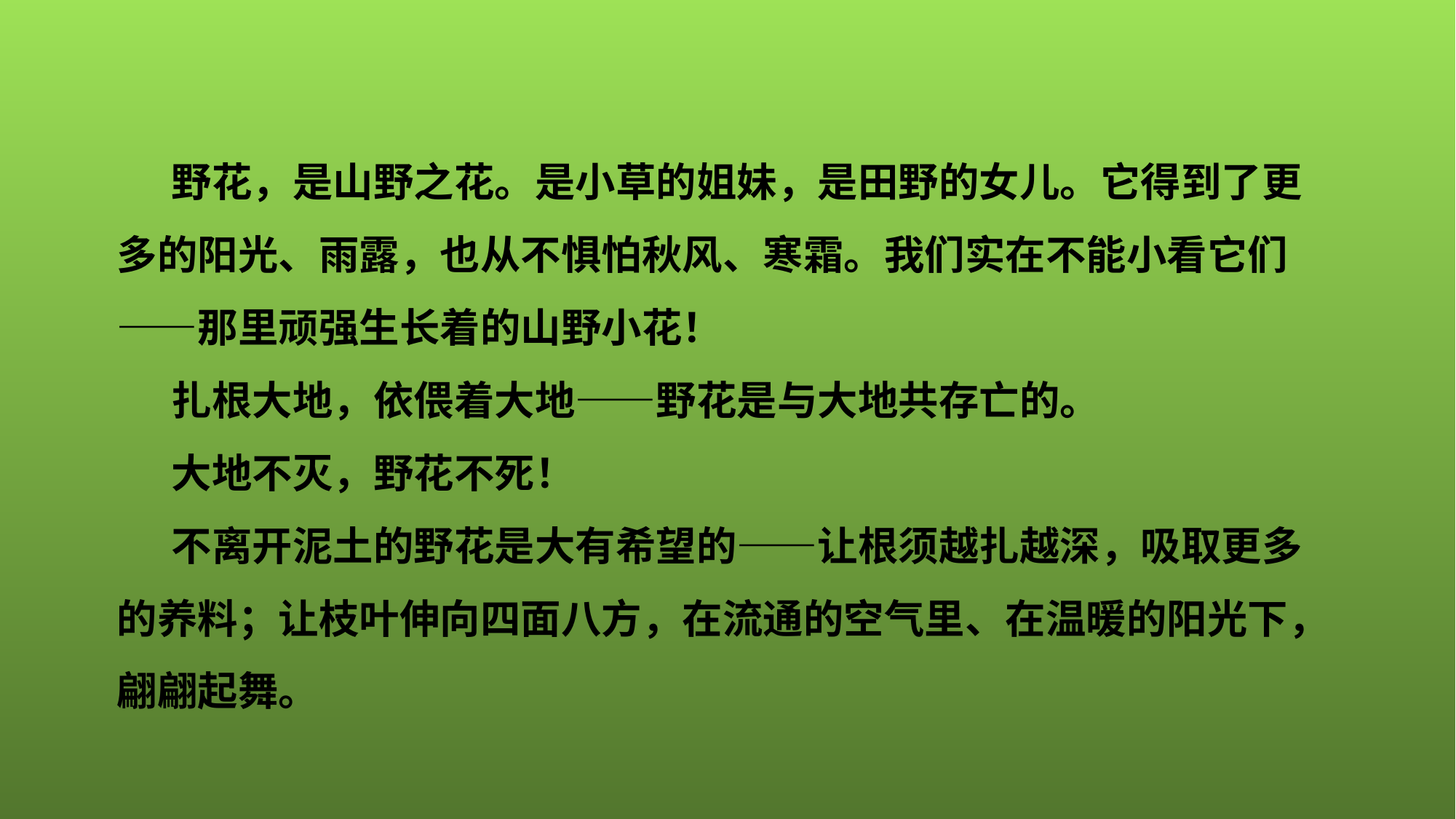

野花，是山野之花。是小草的姐妹，是田野的女儿。它得到了更多的阳光、雨露，也从不惧怕秋风、寒霜。我们实在不能小看它们——那里顽强生长着的山野小花！
扎根大地，依偎着大地——野花是与大地共存亡的。
大地不灭，野花不死！
不离开泥土的野花是大有希望的——让根须越扎越深，吸取更多的养料；让枝叶伸向四面八方，在流通的空气里、在温暖的阳光下，翩翩起舞。